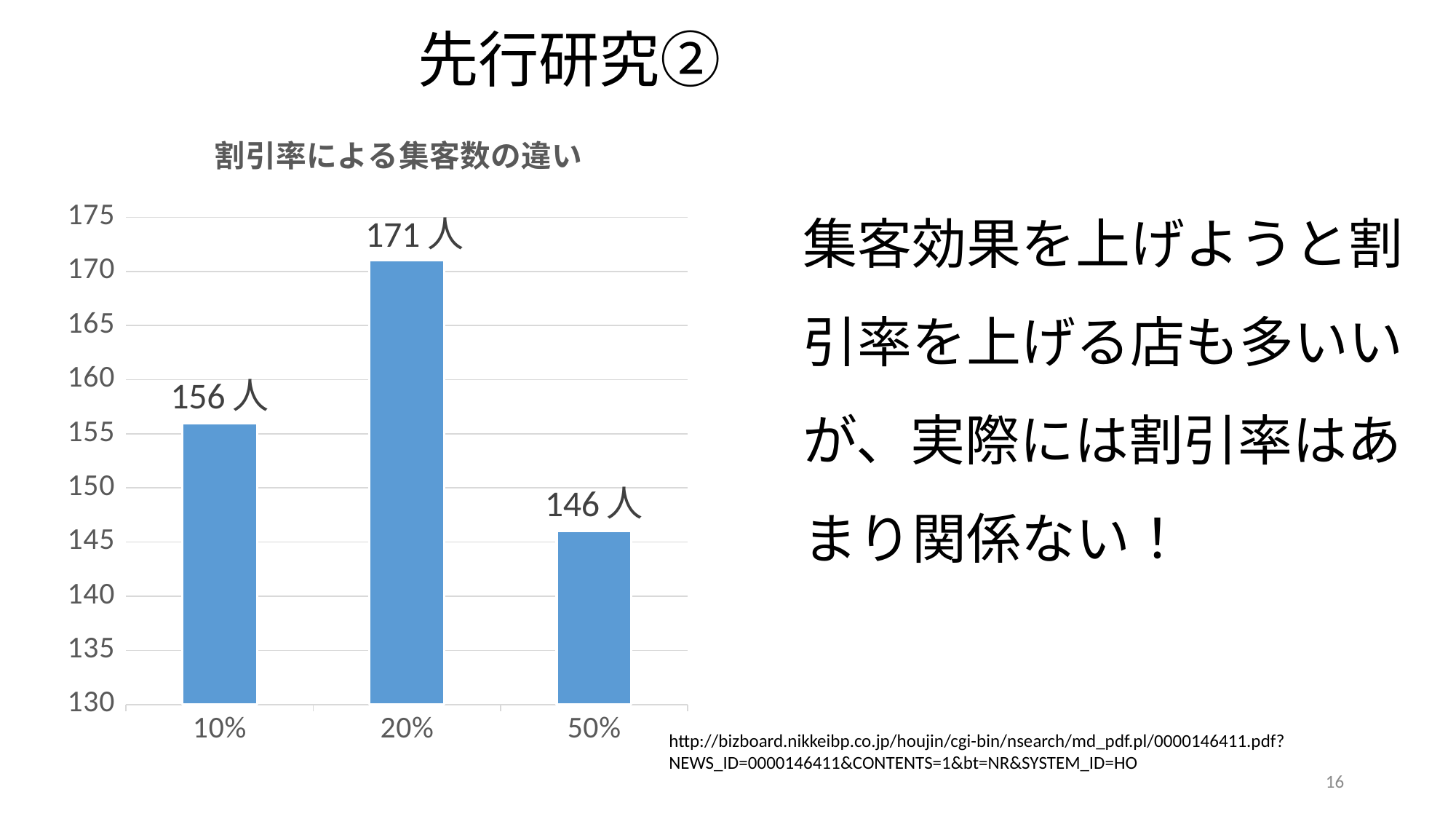

先行研究②

### Chart:

| Category | 割引率による集客数の違い |
|---|---|
| 0.1 | 156.0 |
| 0.2 | 171.0 |
| 0.5 | 146.0 |
集客効果を上げようと割引率を上げる店も多いいが、実際には割引率はあまり関係ない！

http://bizboard.nikkeibp.co.jp/houjin/cgi-bin/nsearch/md_pdf.pl/0000146411.pdf?NEWS_ID=0000146411&CONTENTS=1&bt=NR&SYSTEM_ID=HO
16